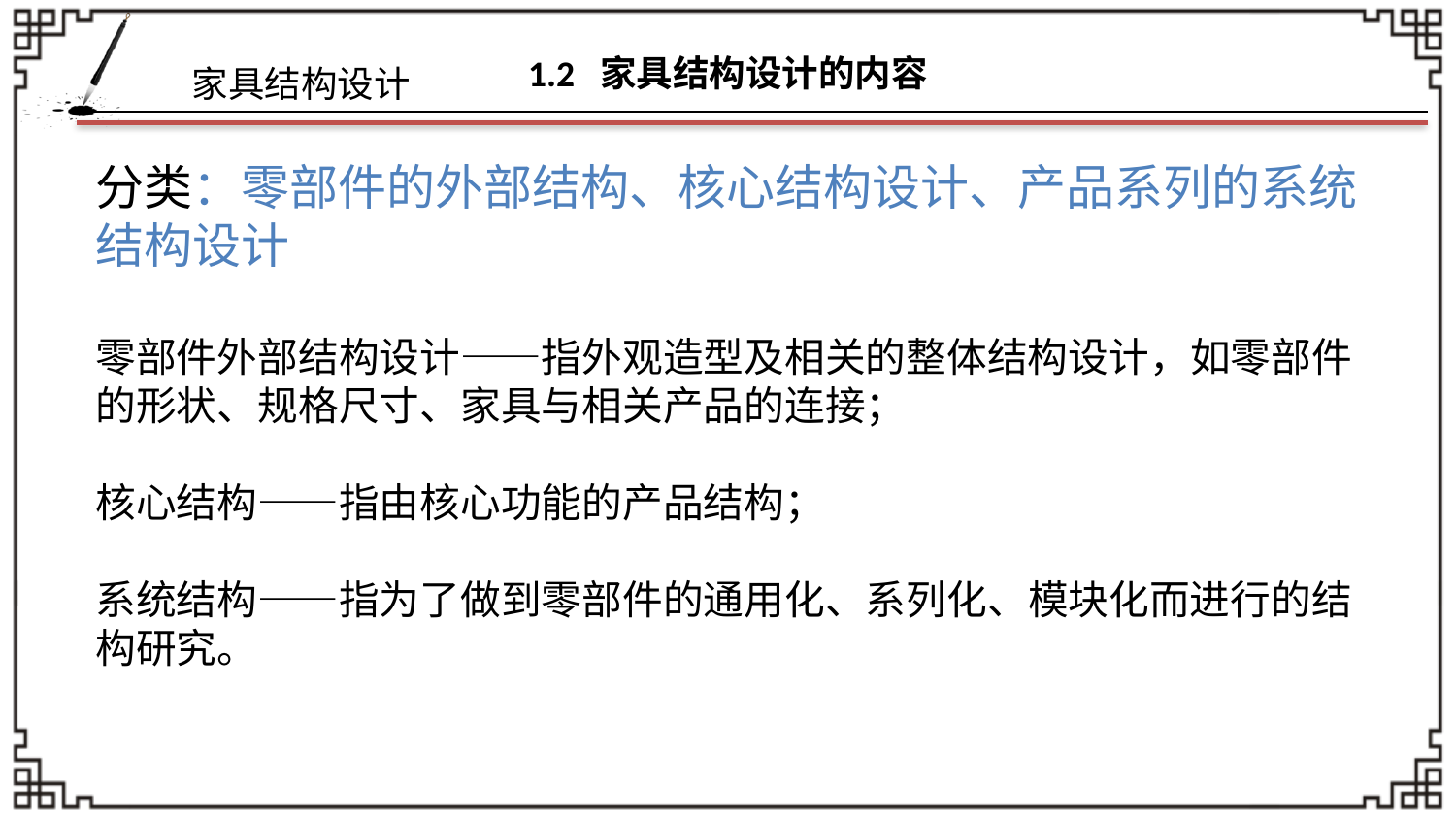

# 1.2  家具结构设计的内容
分类：零部件的外部结构、核心结构设计、产品系列的系统结构设计

零部件外部结构设计——指外观造型及相关的整体结构设计，如零部件的形状、规格尺寸、家具与相关产品的连接；

核心结构——指由核心功能的产品结构；

系统结构——指为了做到零部件的通用化、系列化、模块化而进行的结构研究。